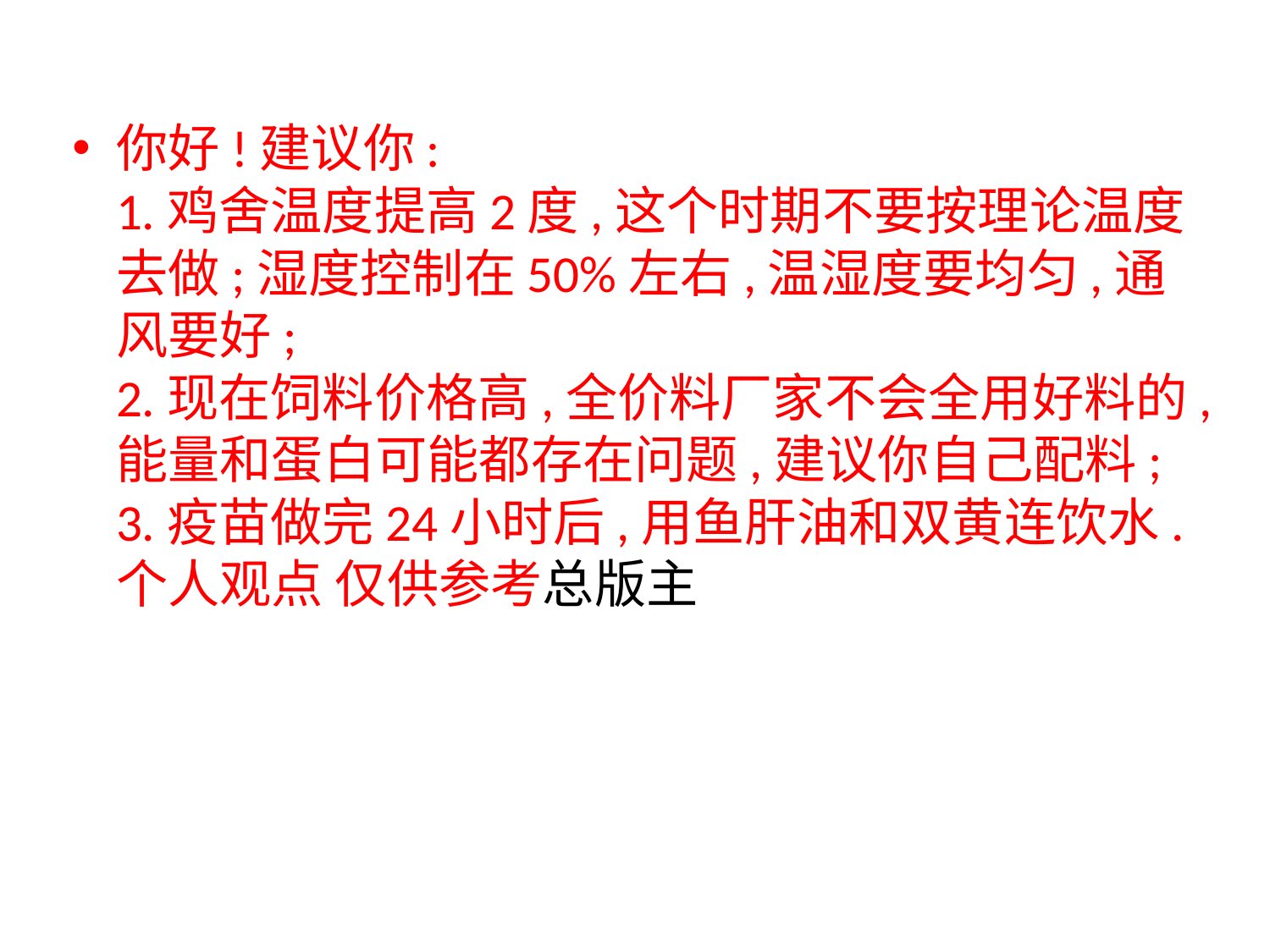

你好!建议你:
1.鸡舍温度提高2度,这个时期不要按理论温度去做;湿度控制在50%左右,温湿度要均匀,通风要好;
2.现在饲料价格高,全价料厂家不会全用好料的,能量和蛋白可能都存在问题,建议你自己配料;
3.疫苗做完24小时后,用鱼肝油和双黄连饮水.
个人观点 仅供参考总版主